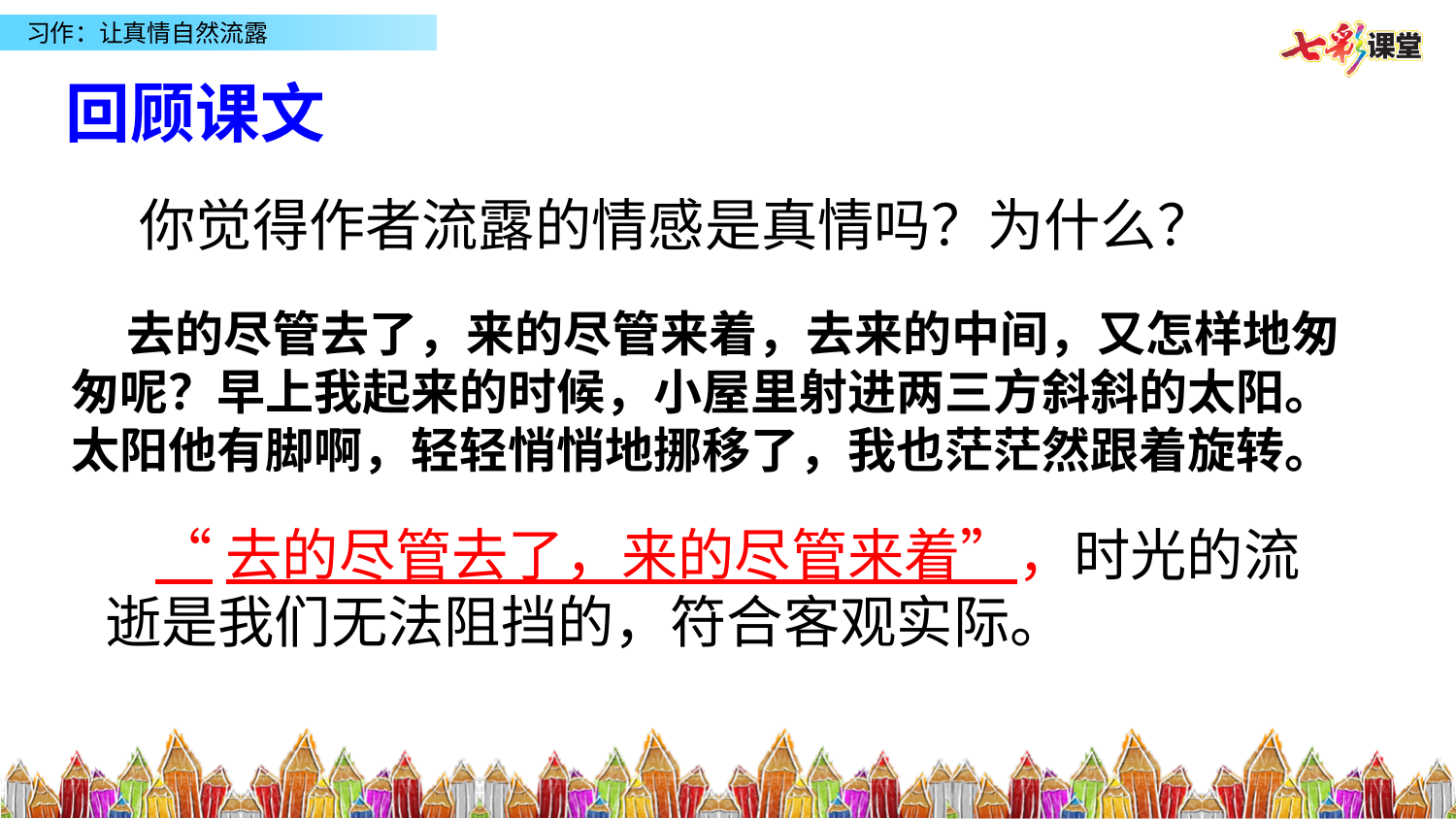

回顾课文
你觉得作者流露的情感是真情吗？为什么？
    去的尽管去了，来的尽管来着，去来的中间，又怎样地匆匆呢？早上我起来的时候，小屋里射进两三方斜斜的太阳。太阳他有脚啊，轻轻悄悄地挪移了，我也茫茫然跟着旋转。
    “去的尽管去了，来的尽管来着”，时光的流逝是我们无法阻挡的，符合客观实际。